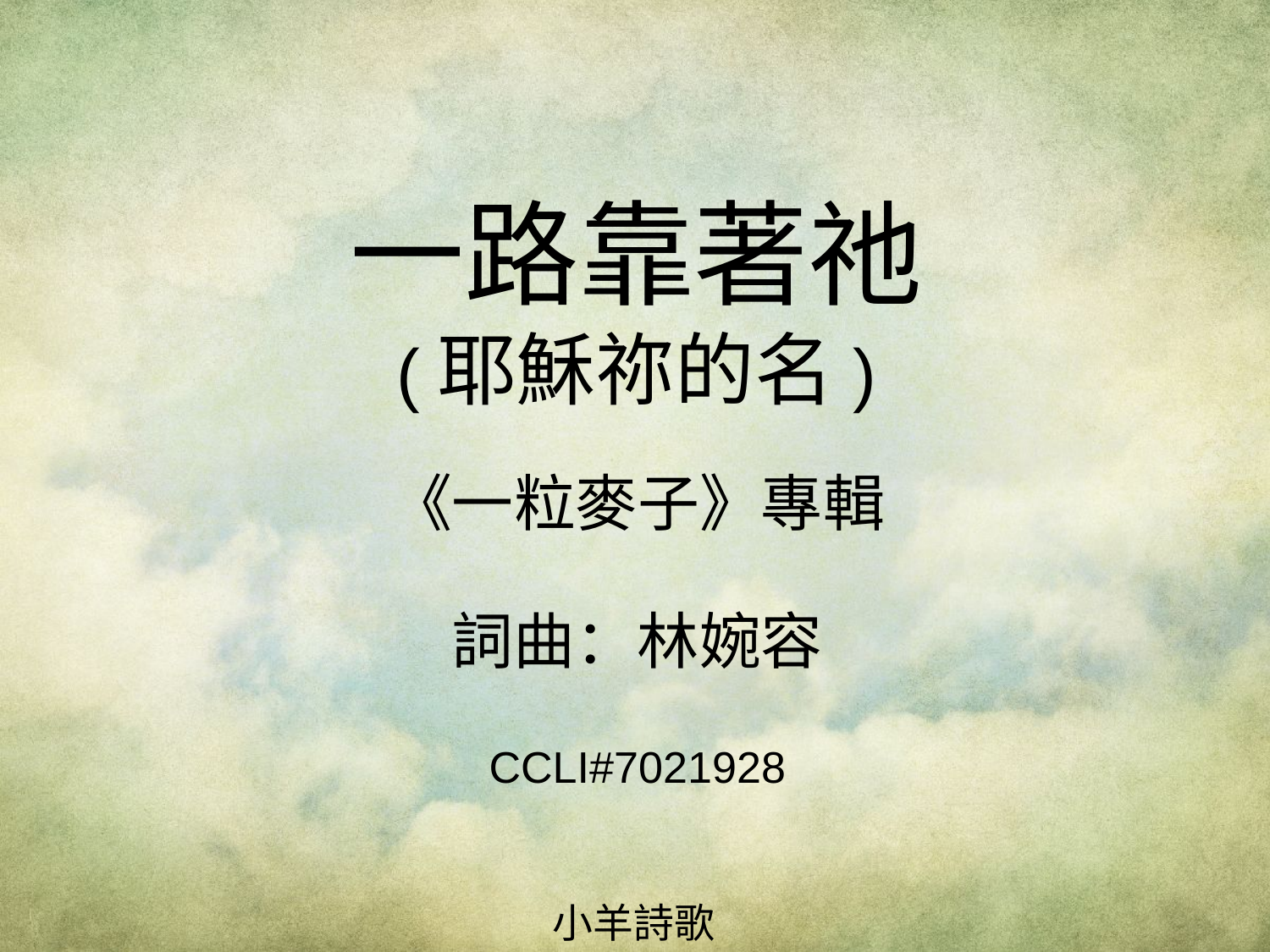

一路靠著祂
(耶穌祢的名)
# 《一粒麥子》專輯 詞曲：林婉容 CCLI#7021928

小羊詩歌